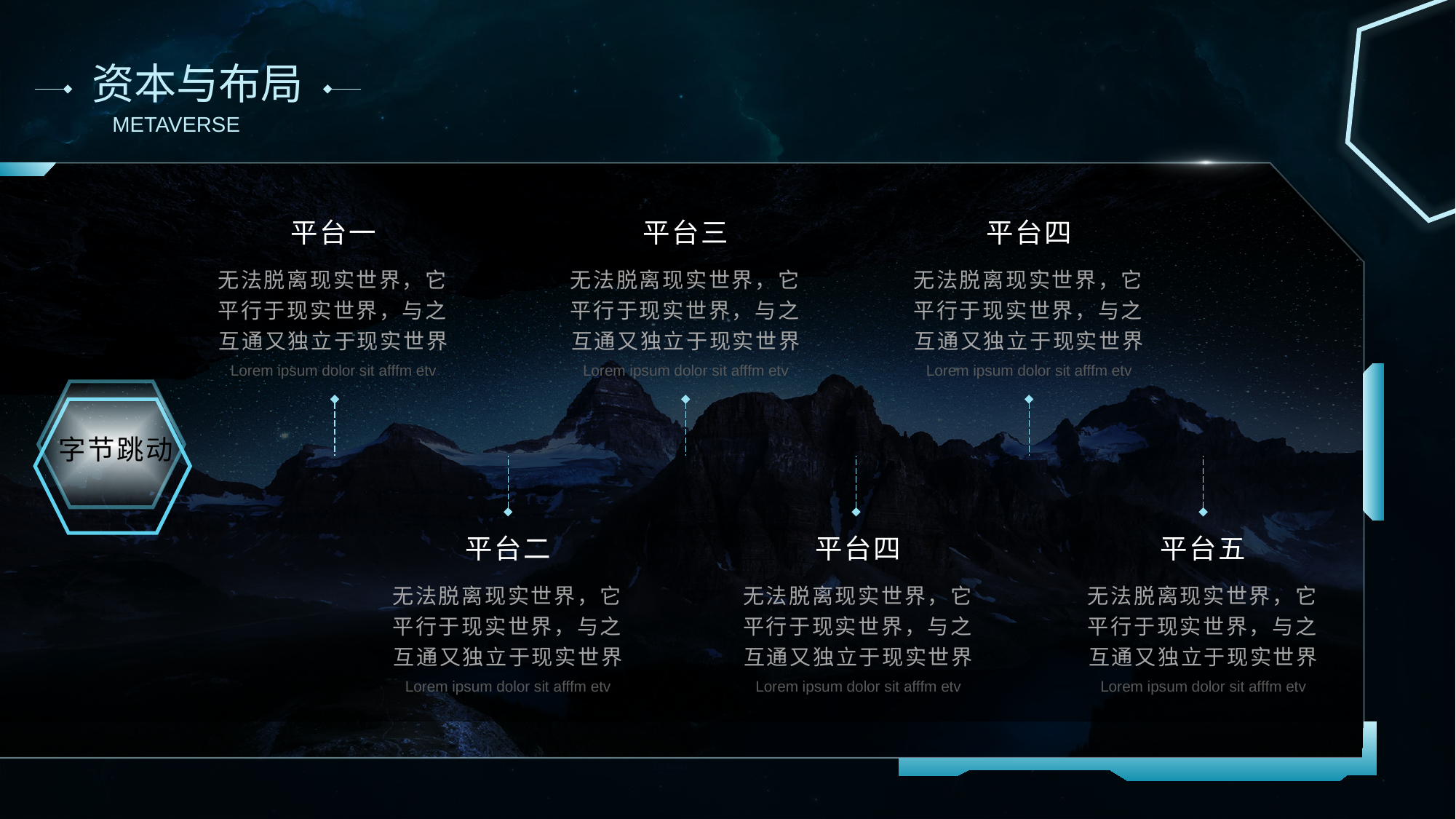

# 资本与布局
平台一
无法脱离现实世界，它平行于现实世界，与之互通又独立于现实世界
Lorem ipsum dolor sit afffm etv
平台三
平台四
无法脱离现实世界，它平行于现实世界，与之互通又独立于现实世界
无法脱离现实世界，它平行于现实世界，与之互通又独立于现实世界
Lorem ipsum dolor sit afffm etv
Lorem ipsum dolor sit afffm etv

字节跳动

平台四
平台五
平台二
无法脱离现实世界，它平行于现实世界，与之互通又独立于现实世界
无法脱离现实世界，它平行于现实世界，与之互通又独立于现实世界
无法脱离现实世界，它平行于现实世界，与之互通又独立于现实世界
Lorem ipsum dolor sit afffm etv
Lorem ipsum dolor sit afffm etv
Lorem ipsum dolor sit afffm etv